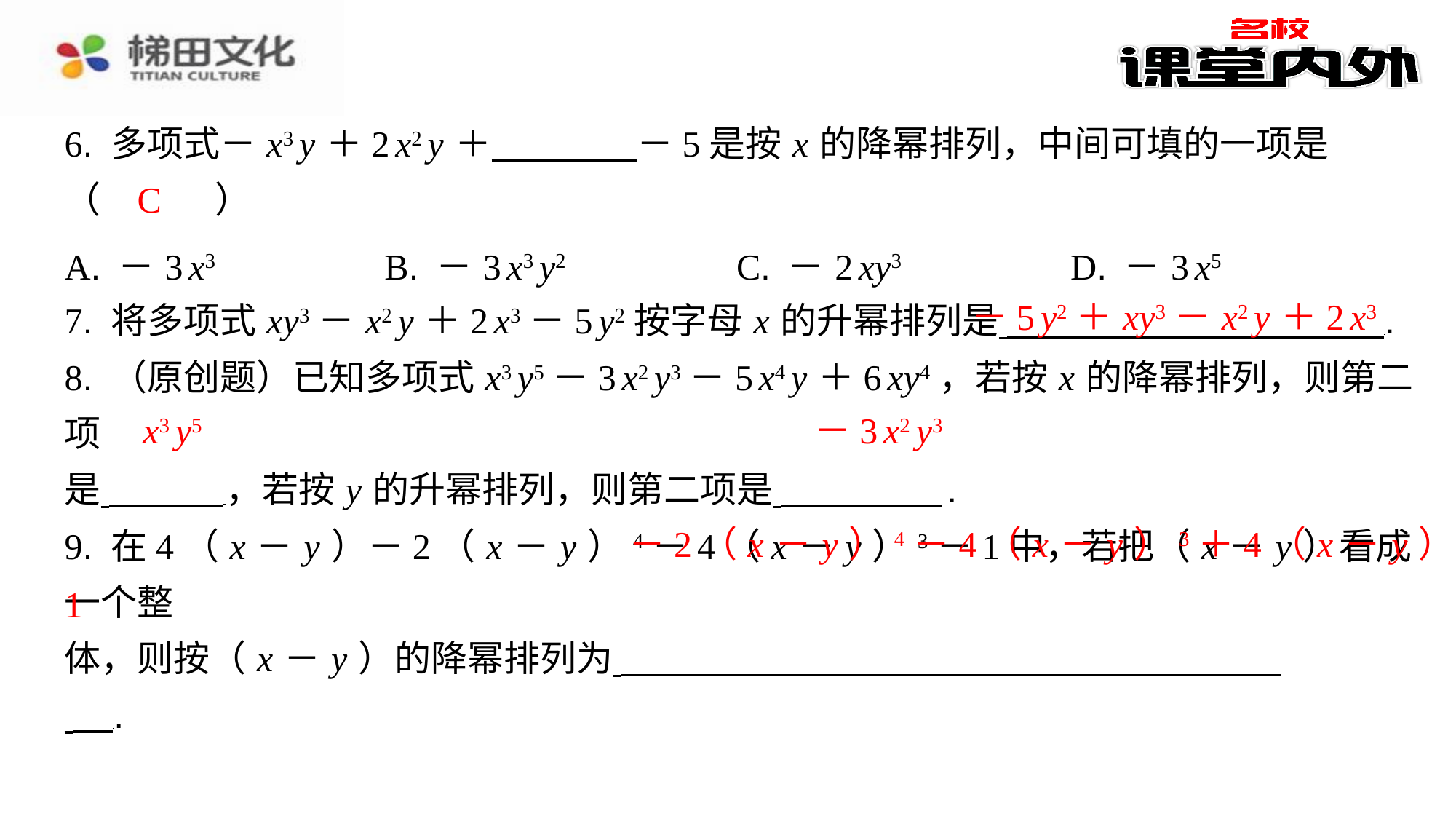

6. 多项式－ x3 y ＋2 x2 y ＋ 　　　　－5是按 x 的降幂排列，中间可填的一项是
（　C　）
C
| A. －3 x3 | B. －3 x3 y2 | C. －2 xy3 | D. －3 x5 |
| --- | --- | --- | --- |
－5 y2＋ xy3－ x2 y ＋2 x3
7. 将多项式 xy3－ x2 y ＋2 x3－5 y2按字母 x 的升幂排列是                                                          ⁠.
8. （原创题）已知多项式 x3 y5－3 x2 y3－5 x4 y ＋6 xy4，若按 x 的降幂排列，则第二项
是                   ，若按 y 的升幂排列，则第二项是                          ⁠.
9. 在4（ x － y ）－2（ x － y ）4－4（ x － y ）3－1中，若把（ x － y ）看成一个整
体，则按（ x － y ）的降幂排列为                                                                                                    ⁠
        ⁠.
x3 y5
－3 x2 y3
－2（ x － y ）4－4（ x － y ）3＋4（ x － y ）－
1